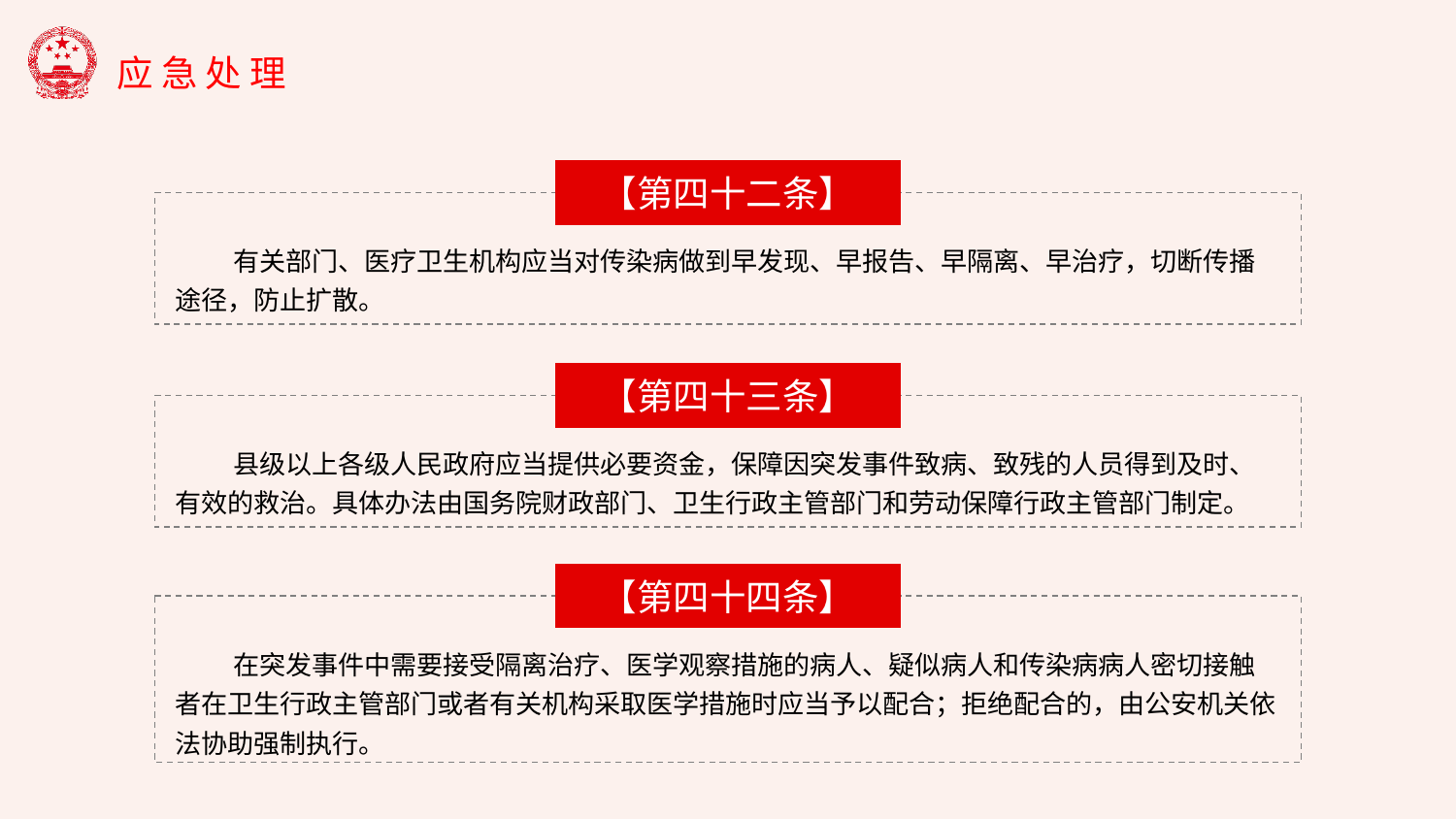

【第四十二条】

         有关部门、医疗卫生机构应当对传染病做到早发现、早报告、早隔离、早治疗，切断传播途径，防止扩散。
【第四十三条】

         县级以上各级人民政府应当提供必要资金，保障因突发事件致病、致残的人员得到及时、有效的救治。具体办法由国务院财政部门、卫生行政主管部门和劳动保障行政主管部门制定。
【第四十四条】

         在突发事件中需要接受隔离治疗、医学观察措施的病人、疑似病人和传染病病人密切接触者在卫生行政主管部门或者有关机构采取医学措施时应当予以配合；拒绝配合的，由公安机关依法协助强制执行。